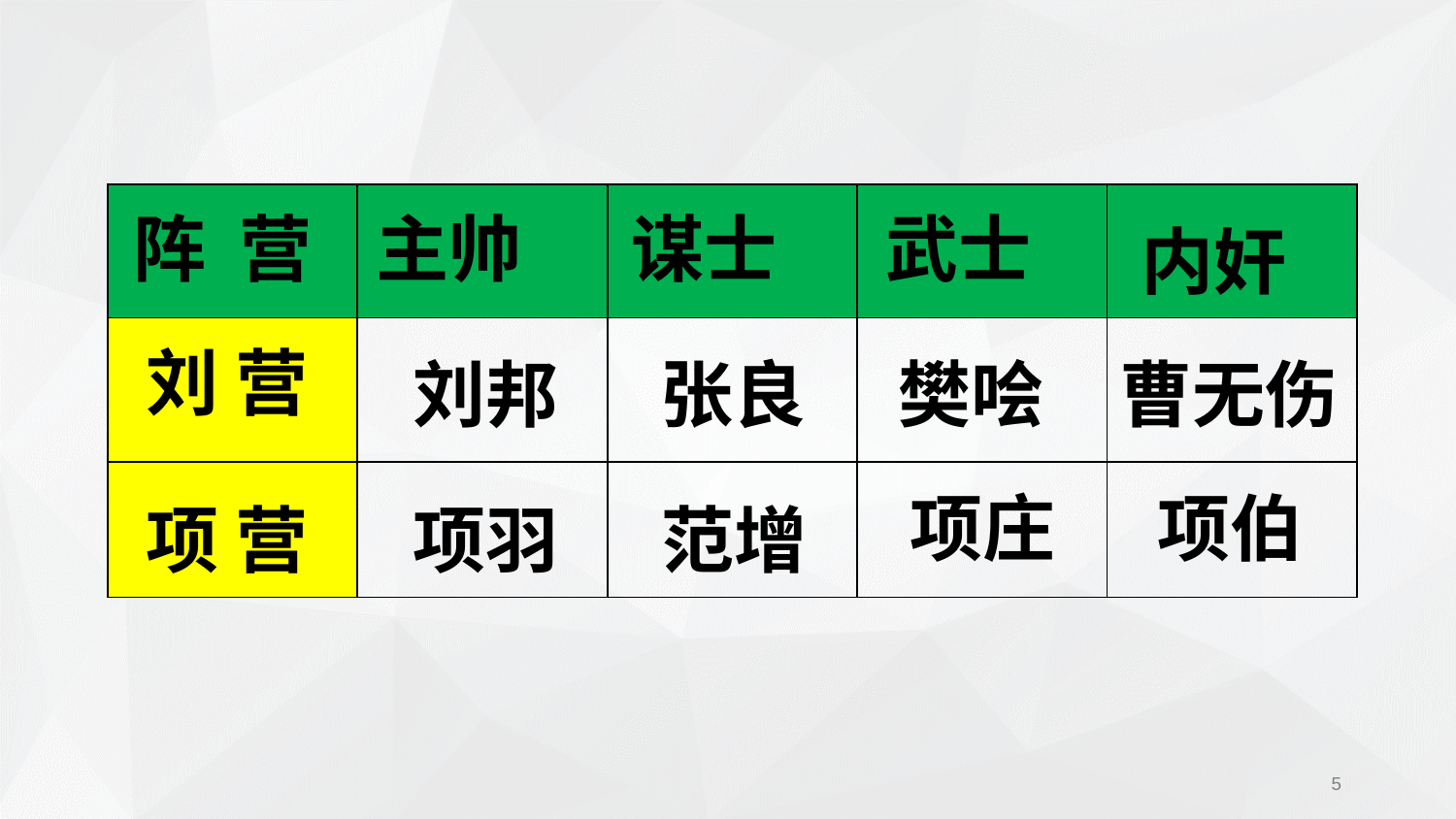

|  |  |  |  |  |
| --- | --- | --- | --- | --- |
|  |  |  |  |  |
|  |  |  |  |  |
阵  营
主帅
谋士
武士
内奸
刘 营
刘邦
张良
樊哙
曹无伤
项庄
项伯
项 营
项羽
范增
5